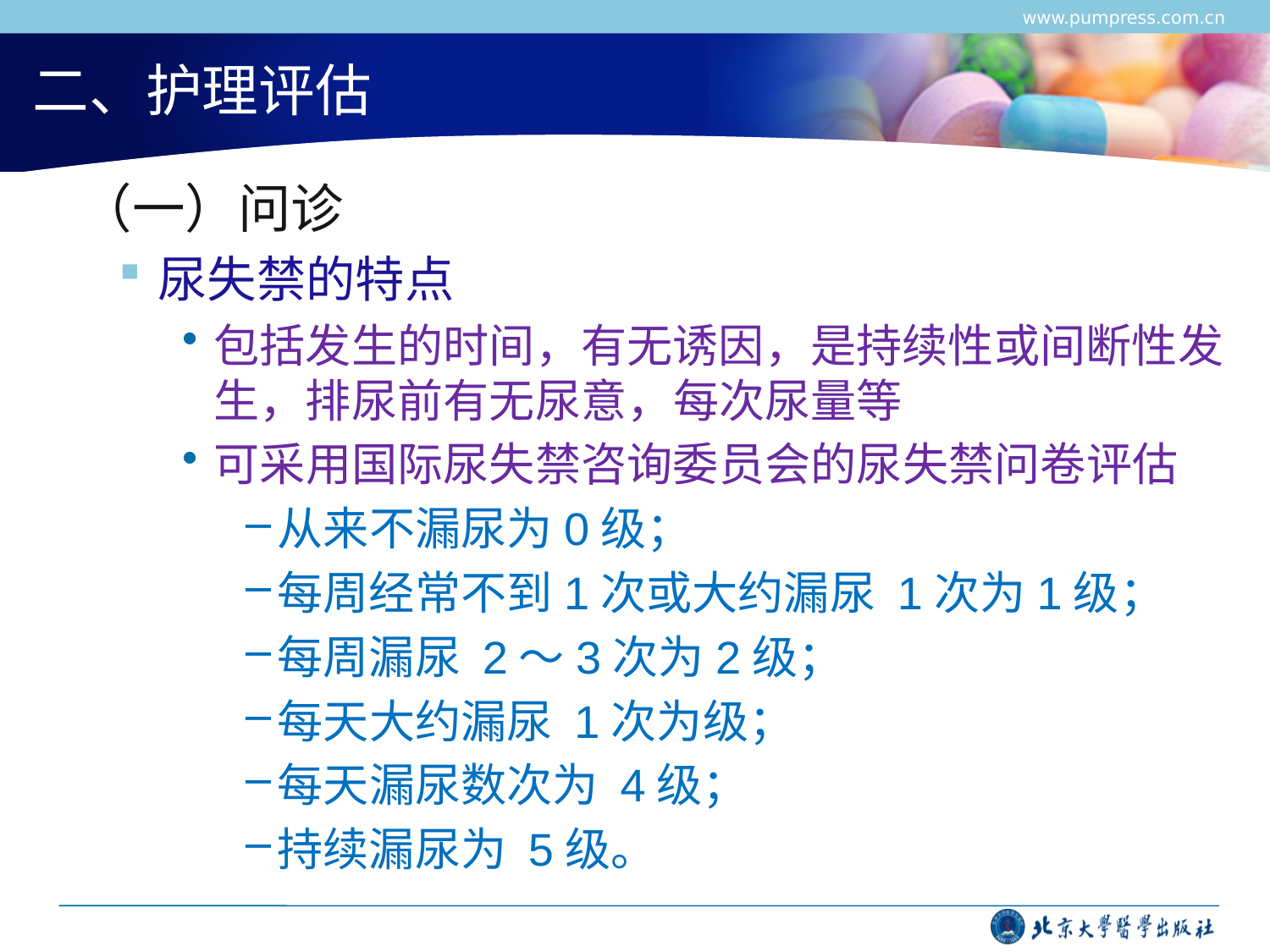

www.pumpress.com.cn
# 二、护理评估
 （一）问诊
尿失禁的特点
包括发生的时间，有无诱因，是持续性或间断性发生，排尿前有无尿意，每次尿量等
可采用国际尿失禁咨询委员会的尿失禁问卷评估
从来不漏尿为0级；
每周经常不到1次或大约漏尿 1次为1级；
每周漏尿 2～3次为2级；
每天大约漏尿 1次为级；
每天漏尿数次为 4级；
持续漏尿为 5级。